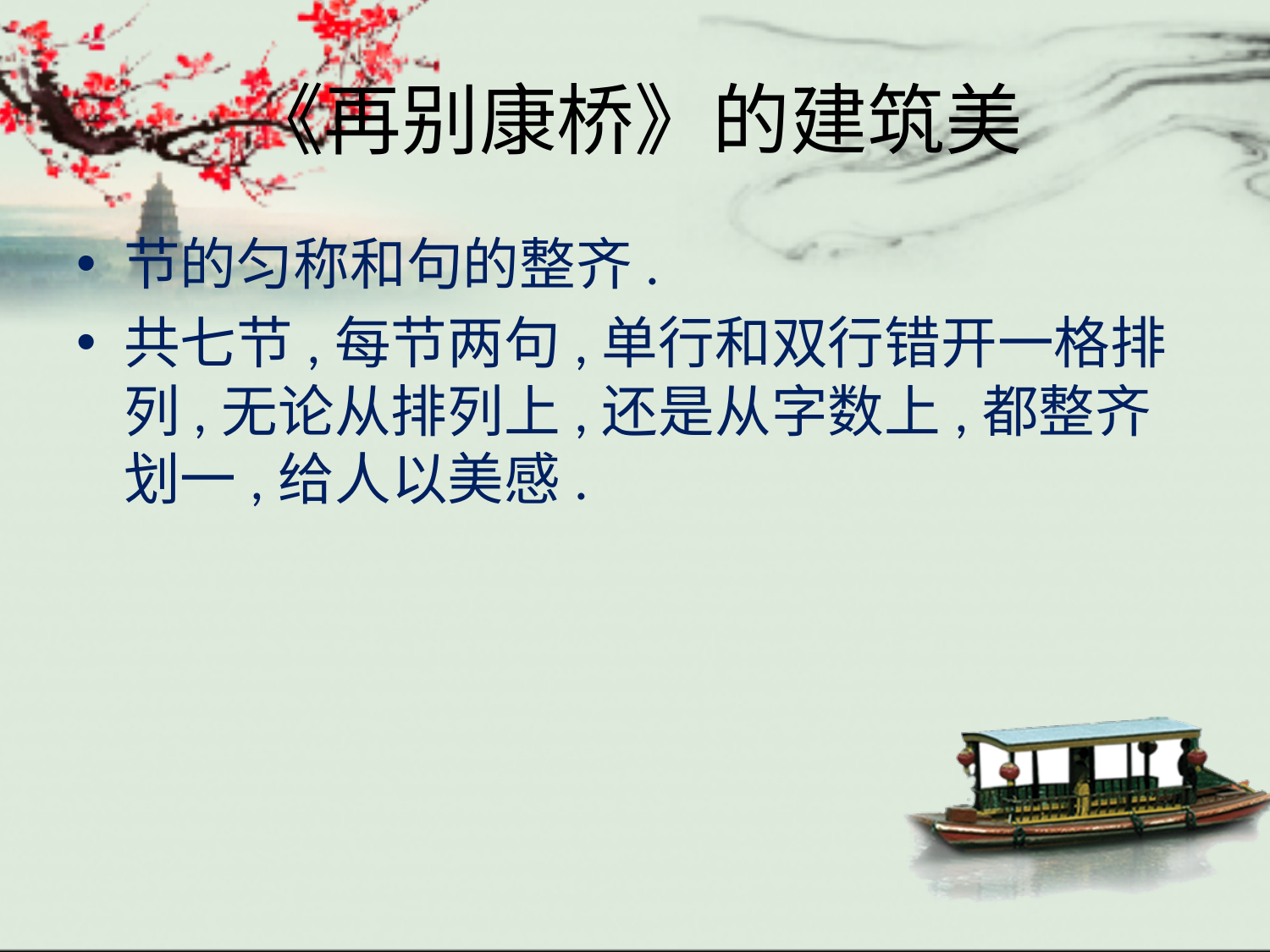

# 《再别康桥》的建筑美
节的匀称和句的整齐.
共七节,每节两句,单行和双行错开一格排列,无论从排列上,还是从字数上,都整齐划一,给人以美感.